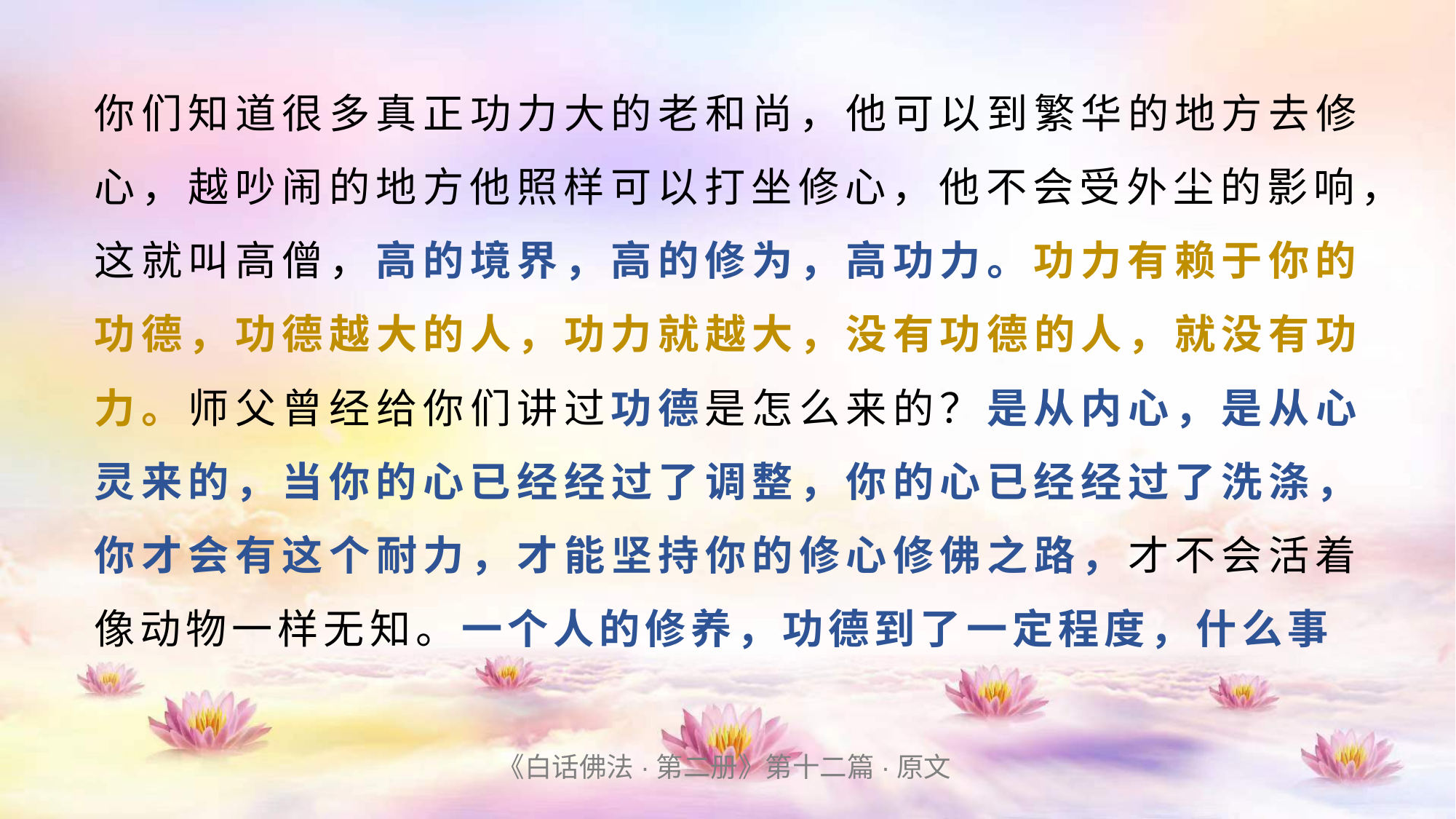

# 你们知道很多真正功力大的老和尚，他可以到繁华的地方去修心，越吵闹的地方他照样可以打坐修心，他不会受外尘的影响，这就叫高僧，高的境界，高的修为，高功力。功力有赖于你的功德，功德越大的人，功力就越大，没有功德的人，就没有功力。师父曾经给你们讲过功德是怎么来的？是从内心，是从心灵来的，当你的心已经经过了调整，你的心已经经过了洗涤，你才会有这个耐力，才能坚持你的修心修佛之路，才不会活着像动物一样无知。一个人的修养，功德到了一定程度，什么事
《白话佛法·第二册》第十二篇·原文